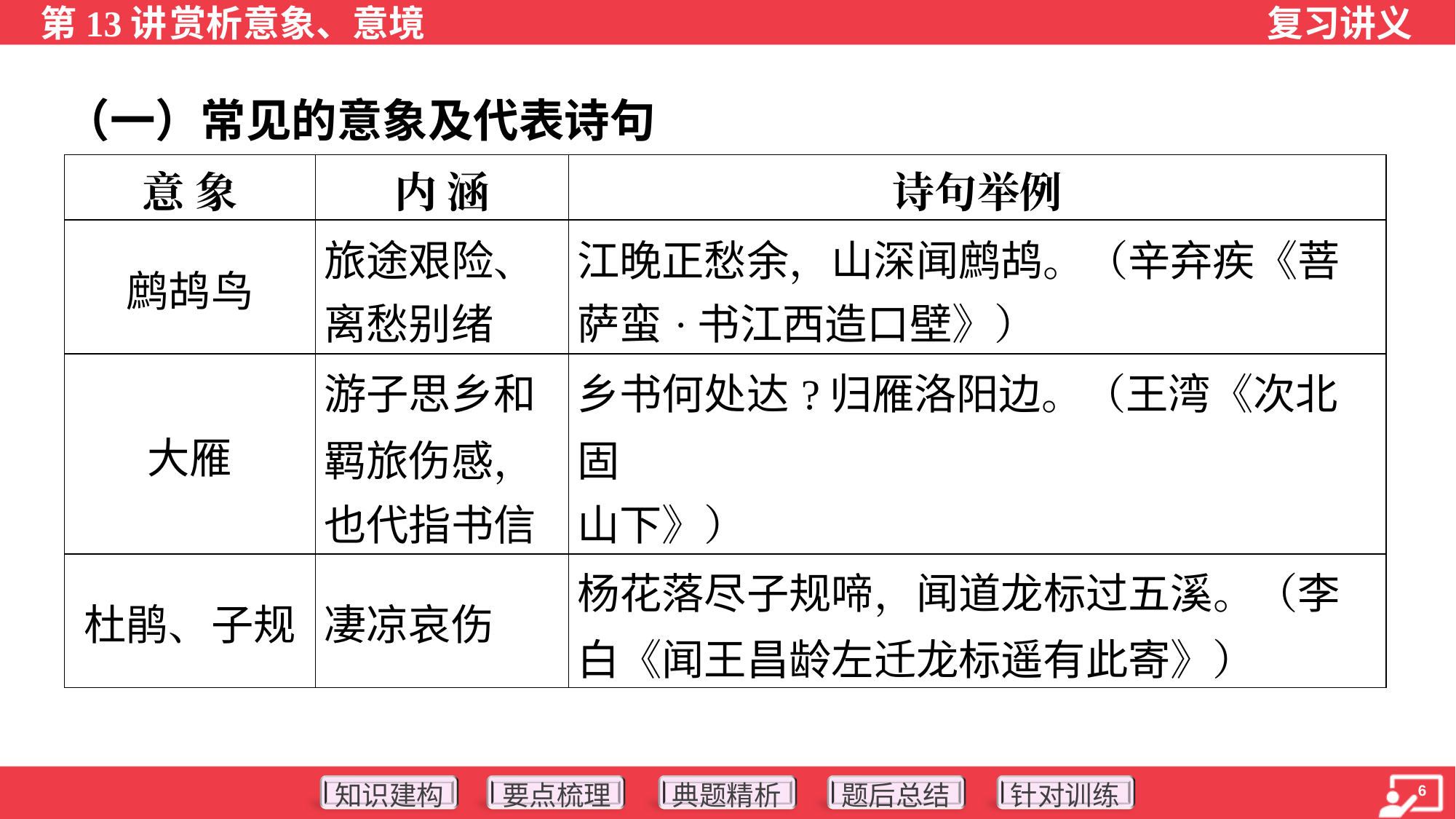

（一）常见的意象及代表诗句
| 意 象 | 内 涵 | 诗句举例 |
| --- | --- | --- |
| 鹧鸪鸟 | 旅途艰险、 离愁别绪 | 江晚正愁余，山深闻鹧鸪。（辛弃疾《菩 萨蛮·书江西造口壁》） |
| 大雁 | 游子思乡和 羁旅伤感， 也代指书信 | 乡书何处达?归雁洛阳边。（王湾《次北固 山下》） |
| 杜鹃、子规 | 凄凉哀伤 | 杨花落尽子规啼，闻道龙标过五溪。（李白《闻王昌龄左迁龙标遥有此寄》） |